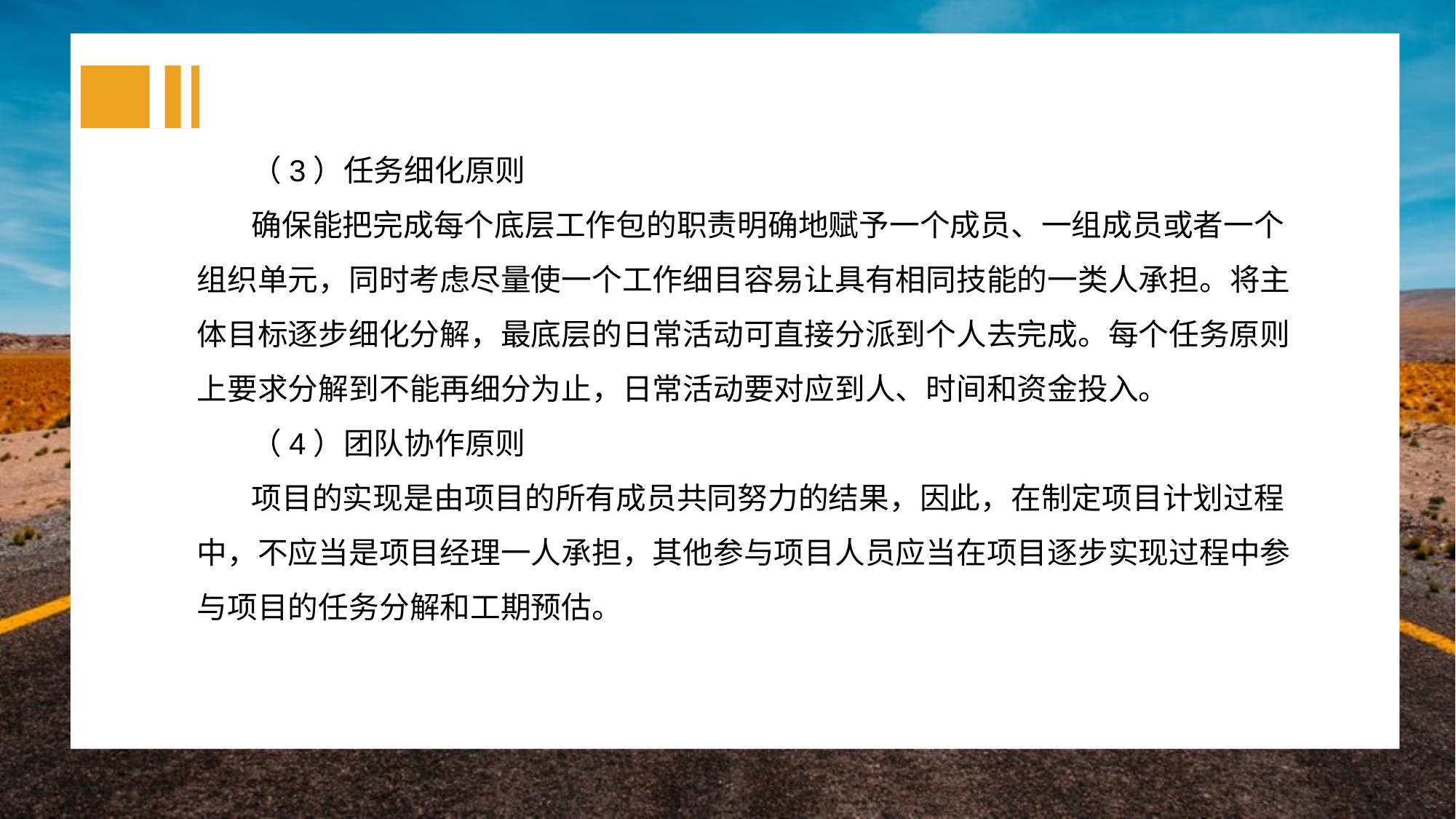

（3）任务细化原则
确保能把完成每个底层工作包的职责明确地赋予一个成员、一组成员或者一个组织单元，同时考虑尽量使一个工作细目容易让具有相同技能的一类人承担。将主体目标逐步细化分解，最底层的日常活动可直接分派到个人去完成。每个任务原则上要求分解到不能再细分为止，日常活动要对应到人、时间和资金投入。
（4）团队协作原则
项目的实现是由项目的所有成员共同努力的结果，因此，在制定项目计划过程中，不应当是项目经理一人承担，其他参与项目人员应当在项目逐步实现过程中参与项目的任务分解和工期预估。